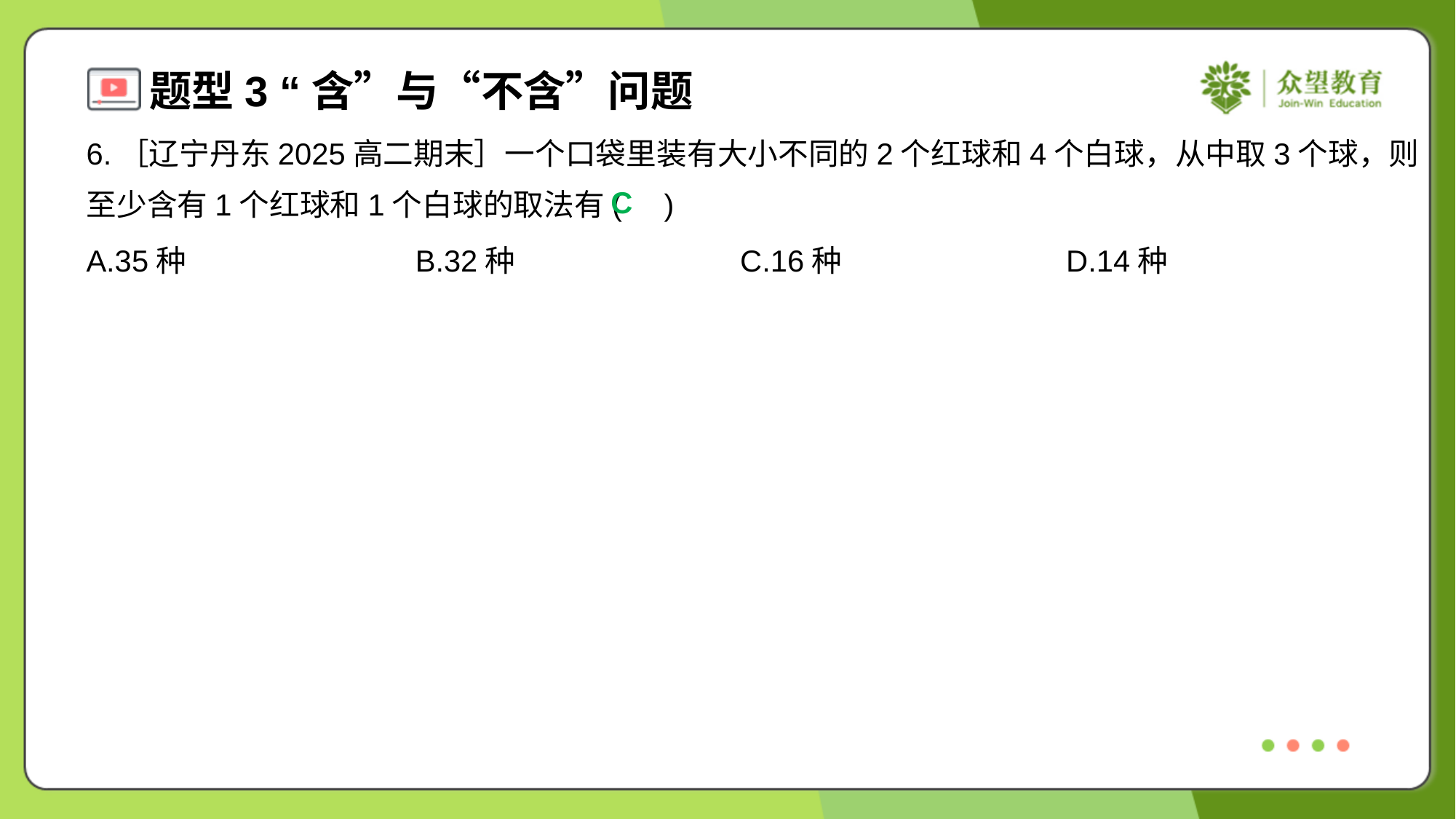

6.［辽宁丹东2025高二期末］一个口袋里装有大小不同的2个红球和4个白球，从中取3个球，则
至少含有1个红球和1个白球的取法有(     )
C
A.35种	B.32种	C.16种	D.14种